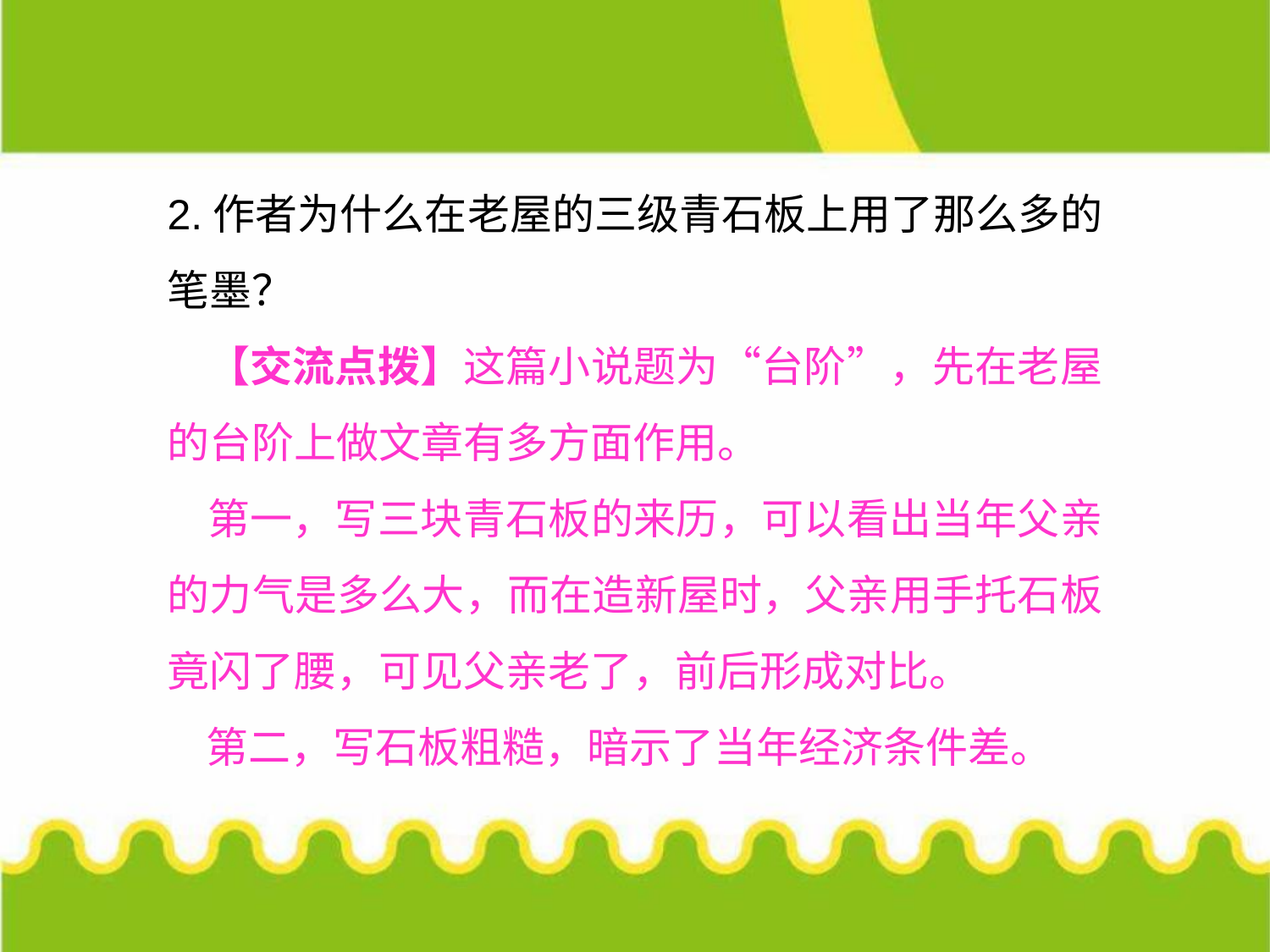

2.作者为什么在老屋的三级青石板上用了那么多的笔墨？
   【交流点拨】这篇小说题为“台阶”，先在老屋的台阶上做文章有多方面作用。
   第一，写三块青石板的来历，可以看出当年父亲的力气是多么大，而在造新屋时，父亲用手托石板竟闪了腰，可见父亲老了，前后形成对比。
   第二，写石板粗糙，暗示了当年经济条件差。